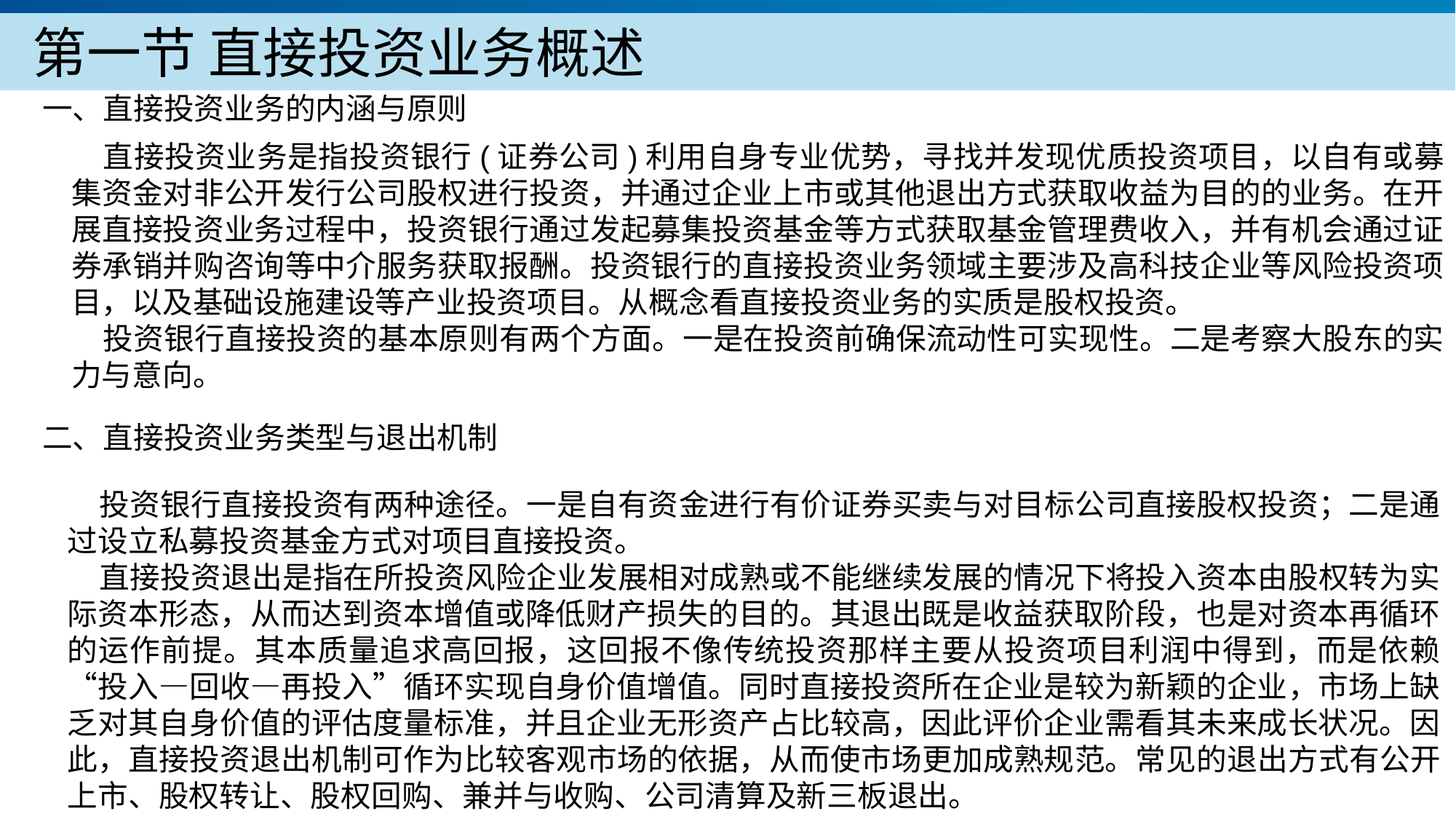

第一节 直接投资业务概述
一、直接投资业务的内涵与原则
直接投资业务是指投资银行(证券公司)利用自身专业优势，寻找并发现优质投资项目，以自有或募集资金对非公开发行公司股权进行投资，并通过企业上市或其他退出方式获取收益为目的的业务。在开展直接投资业务过程中，投资银行通过发起募集投资基金等方式获取基金管理费收入，并有机会通过证券承销并购咨询等中介服务获取报酬。投资银行的直接投资业务领域主要涉及高科技企业等风险投资项目，以及基础设施建设等产业投资项目。从概念看直接投资业务的实质是股权投资。
投资银行直接投资的基本原则有两个方面。一是在投资前确保流动性可实现性。二是考察大股东的实力与意向。
二、直接投资业务类型与退出机制
产品服务
公司优势
投资银行直接投资有两种途径。一是自有资金进行有价证券买卖与对目标公司直接股权投资；二是通过设立私募投资基金方式对项目直接投资。
直接投资退出是指在所投资风险企业发展相对成熟或不能继续发展的情况下将投入资本由股权转为实际资本形态，从而达到资本增值或降低财产损失的目的。其退出既是收益获取阶段，也是对资本再循环的运作前提。其本质量追求高回报，这回报不像传统投资那样主要从投资项目利润中得到，而是依赖“投入—回收—再投入”循环实现自身价值增值。同时直接投资所在企业是较为新颖的企业，市场上缺乏对其自身价值的评估度量标准，并且企业无形资产占比较高，因此评价企业需看其未来成长状况。因此，直接投资退出机制可作为比较客观市场的依据，从而使市场更加成熟规范。常见的退出方式有公开上市、股权转让、股权回购、兼并与收购、公司清算及新三板退出。
公司简介
产品系列
品牌优势
企业愿景
主打产品
团队组织
核心竞争力
人才优势
联系方式
历程荣誉
售后支持
商业模式
期待合作